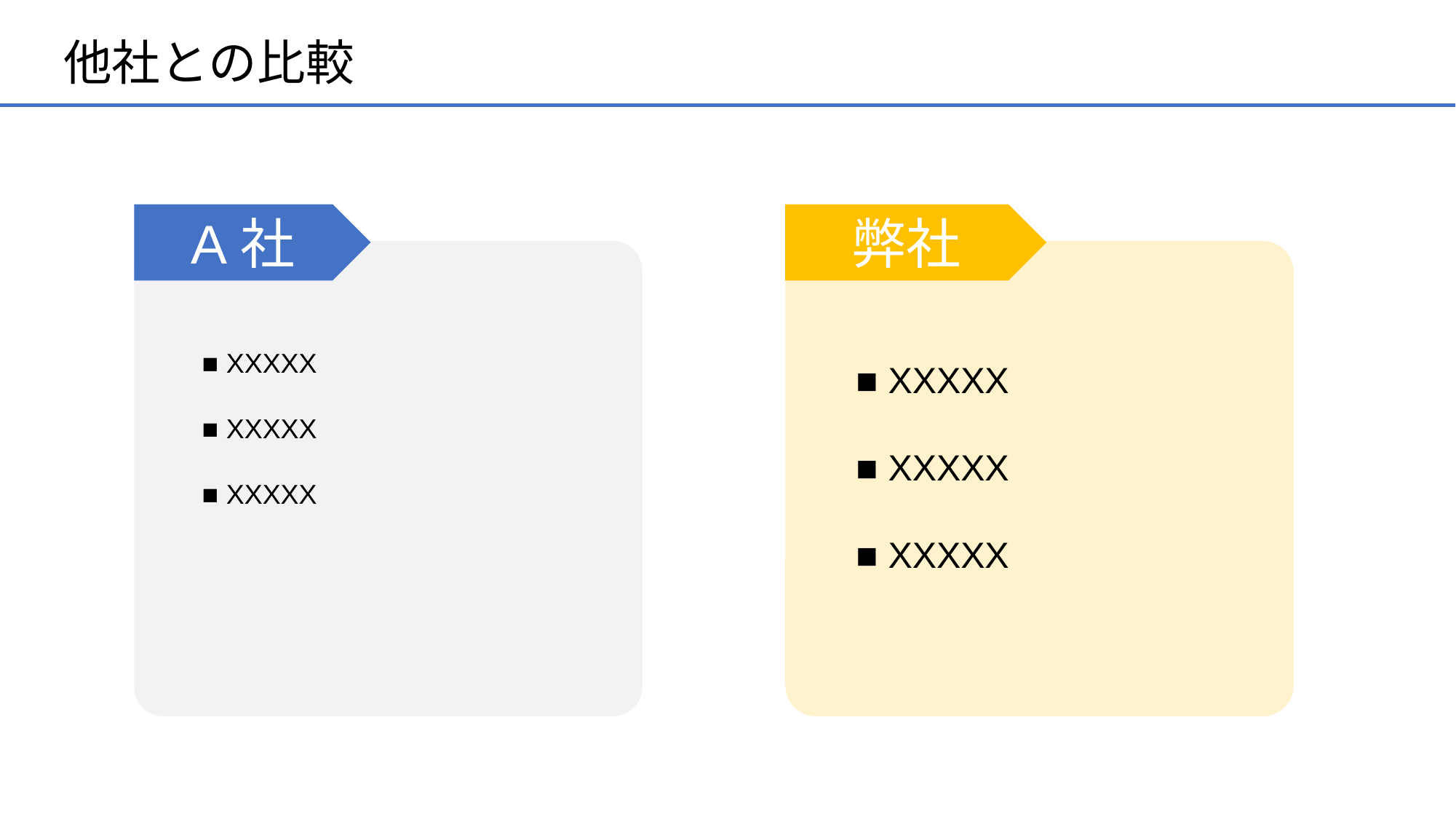

# 他社との比較
A社
弊社

■ XXXXX
■ XXXXX
■ XXXXX
■ XXXXX
■ XXXXX
■ XXXXX